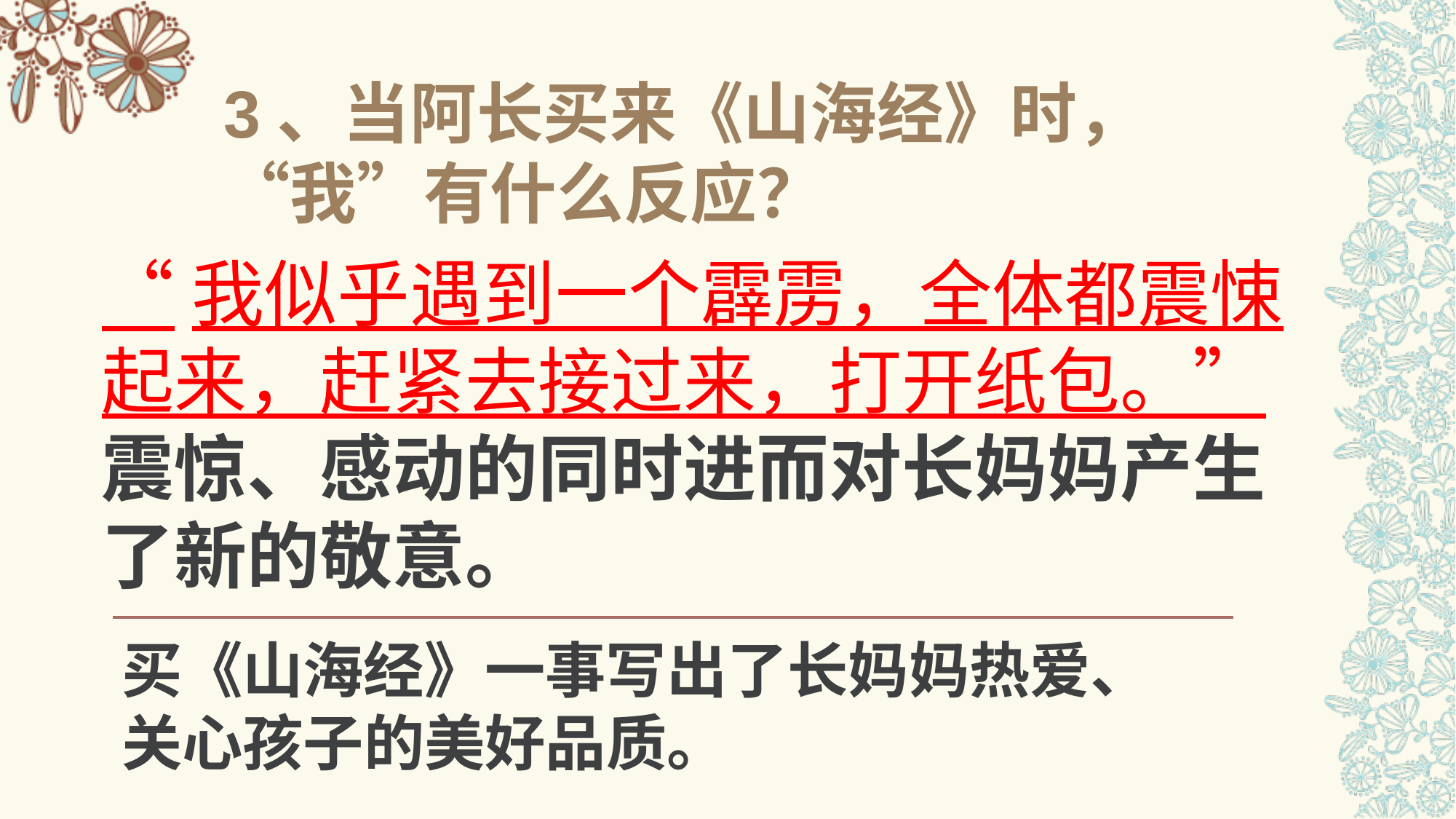

3、当阿长买来《山海经》时，“我”有什么反应？
“我似乎遇到一个霹雳，全体都震悚起来，赶紧去接过来，打开纸包。”
震惊、感动的同时进而对长妈妈产生了新的敬意。
买《山海经》一事写出了长妈妈热爱、关心孩子的美好品质。